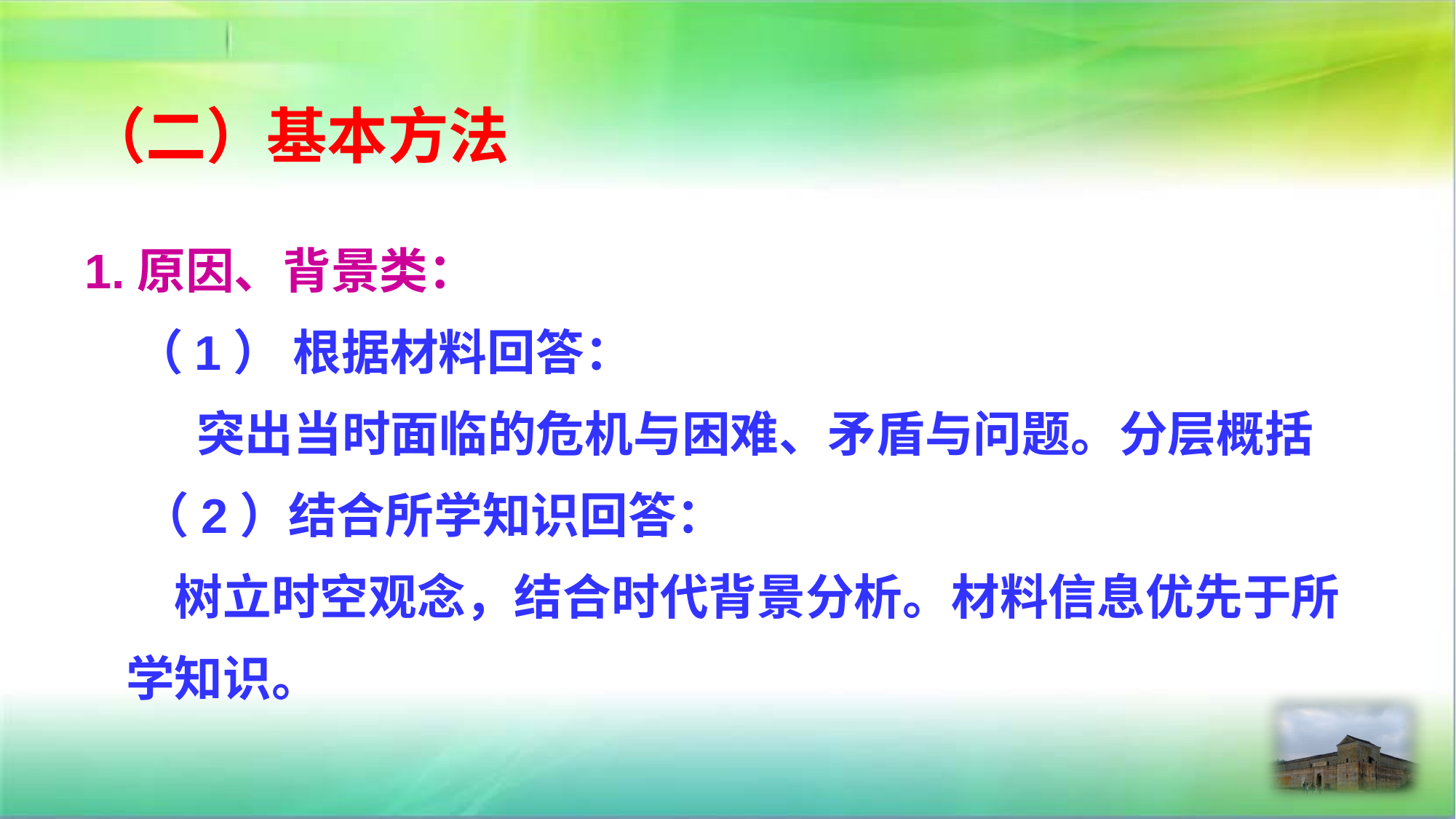

# （二）基本方法
1.原因、背景类：
     （1） 根据材料回答：
         突出当时面临的危机与困难、矛盾与问题。分层概括
    （2）结合所学知识回答：
       树立时空观念，结合时代背景分析。材料信息优先于所学知识。